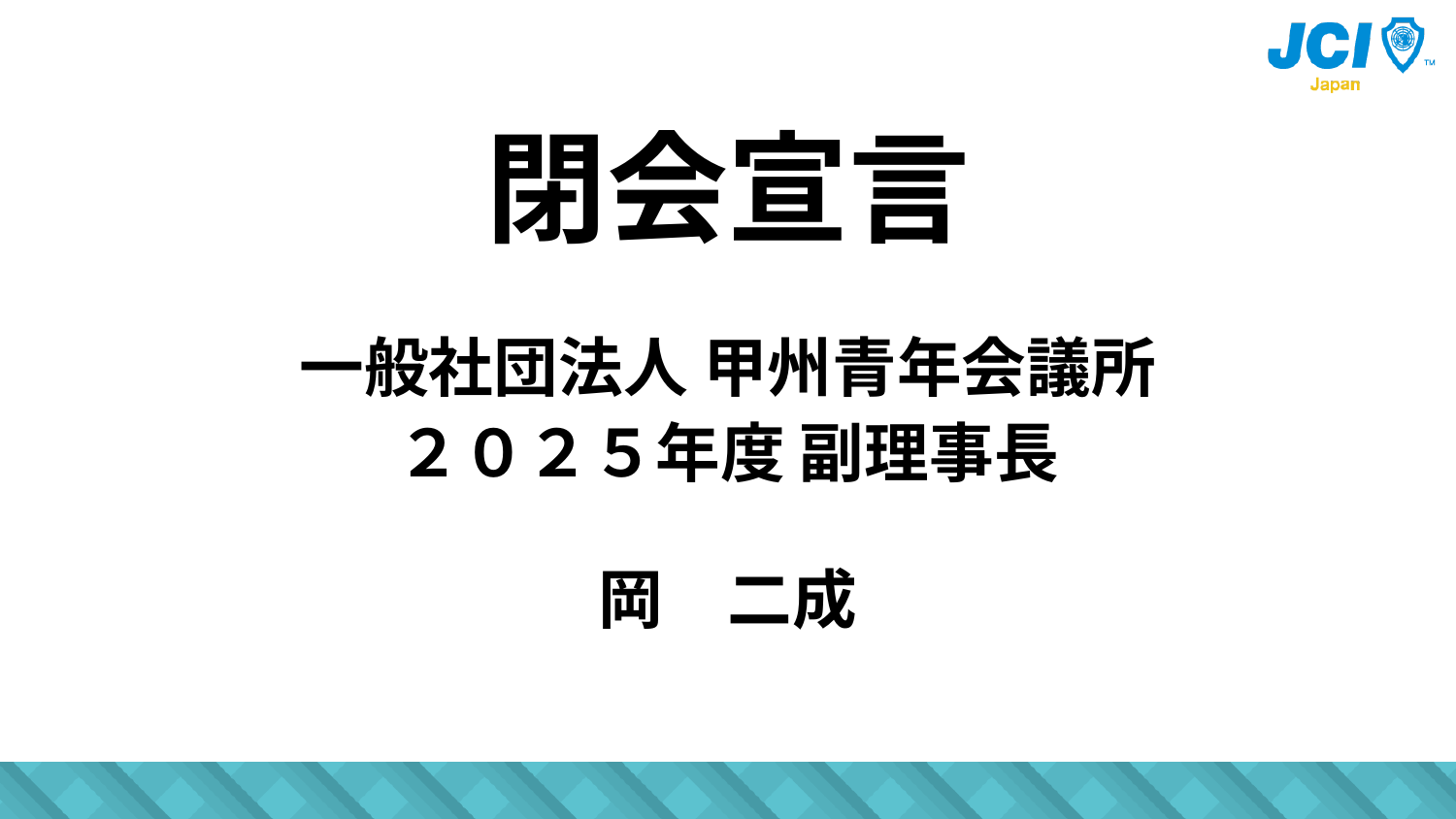

閉会宣言

一般社団法人 甲州青年会議所
２０２５年度 副理事長

岡　二成
#